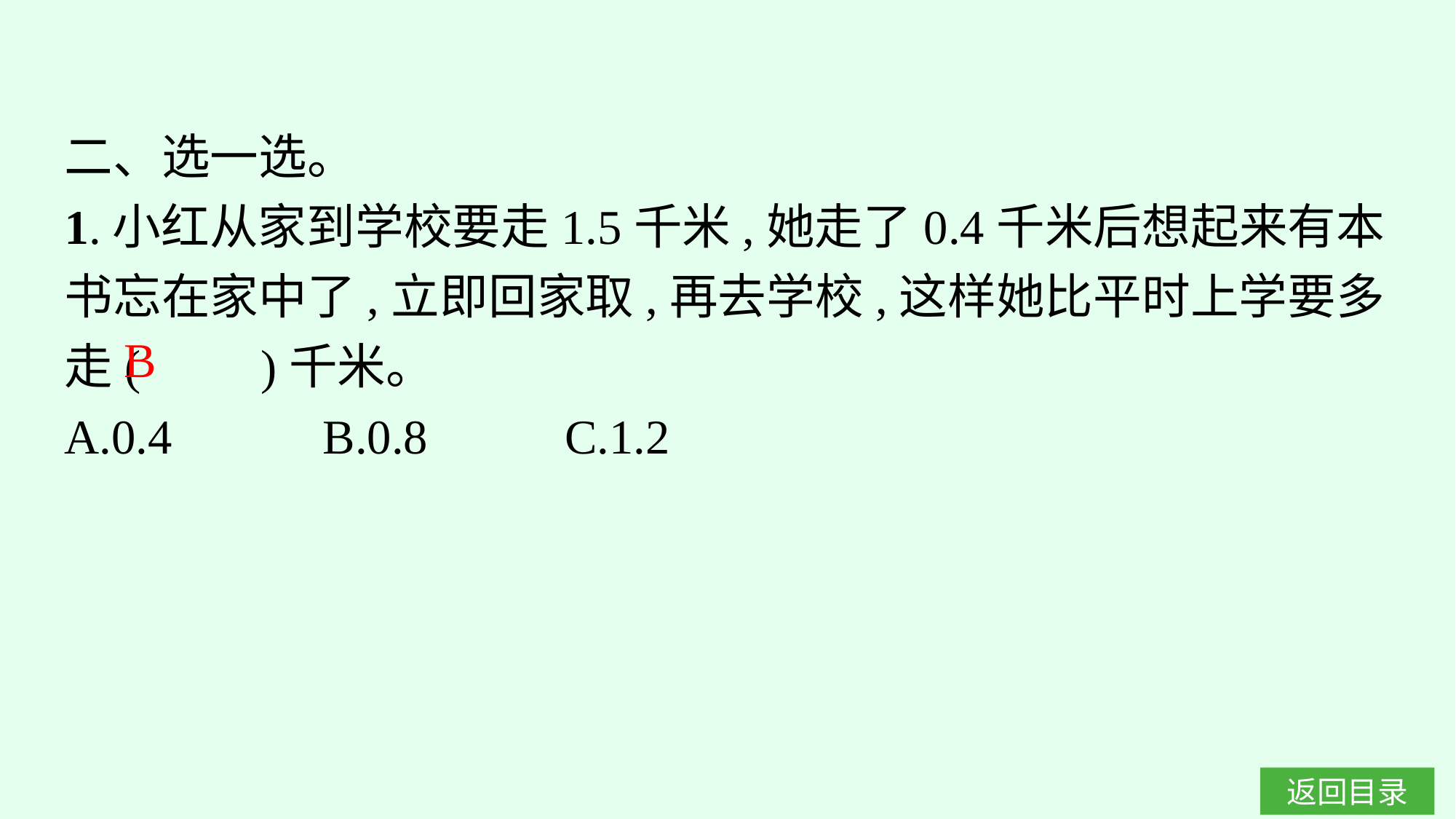

二、选一选。
1.小红从家到学校要走1.5千米,她走了0.4千米后想起来有本书忘在家中了,立即回家取,再去学校,这样她比平时上学要多走(　　)千米。
A.0.4		B.0.8		C.1.2
B